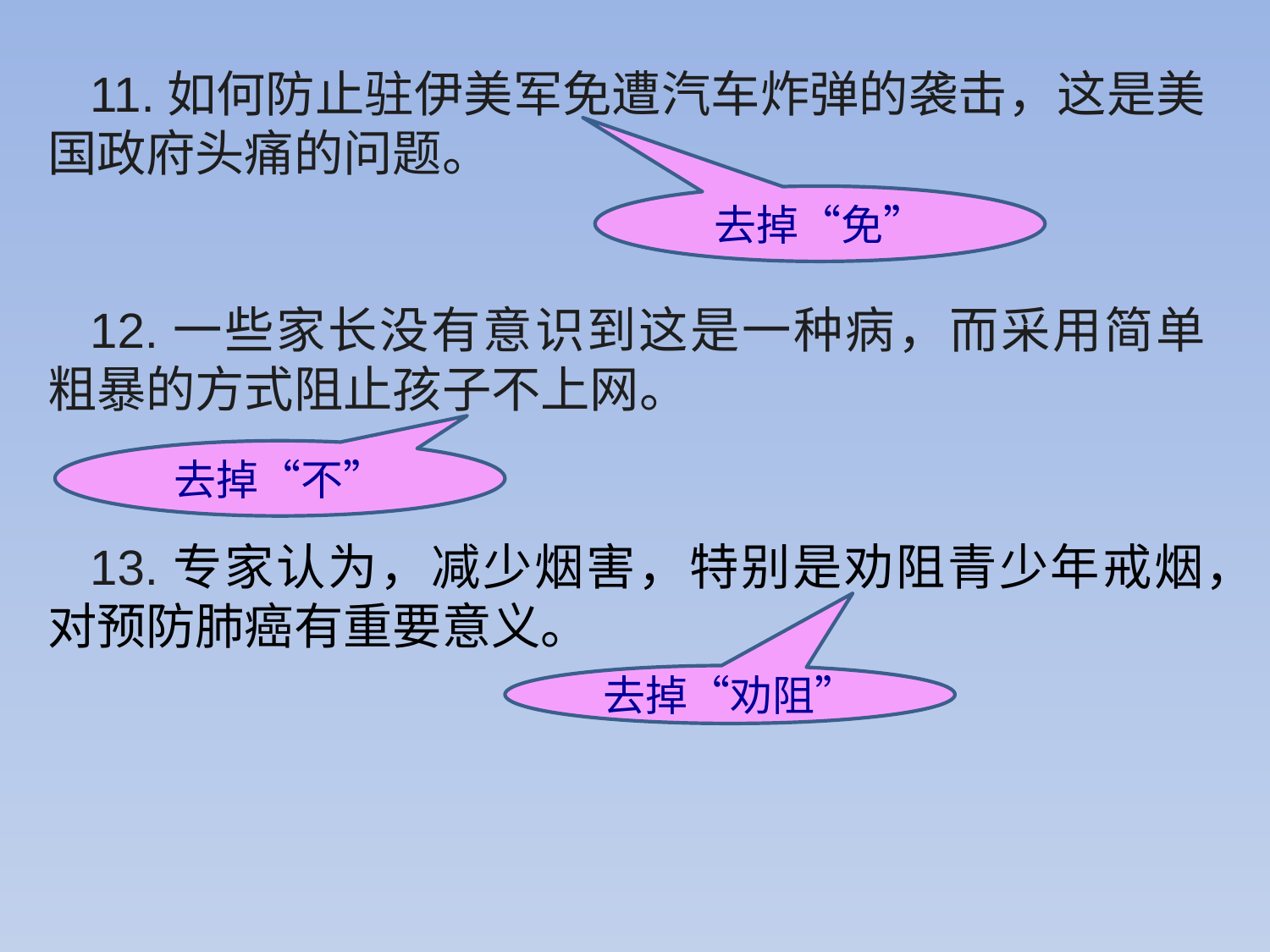

11.如何防止驻伊美军免遭汽车炸弹的袭击，这是美国政府头痛的问题。

12.一些家长没有意识到这是一种病，而采用简单粗暴的方式阻止孩子不上网。

13.专家认为，减少烟害，特别是劝阻青少年戒烟，对预防肺癌有重要意义。

去掉“免”
去掉“不”
去掉“劝阻”